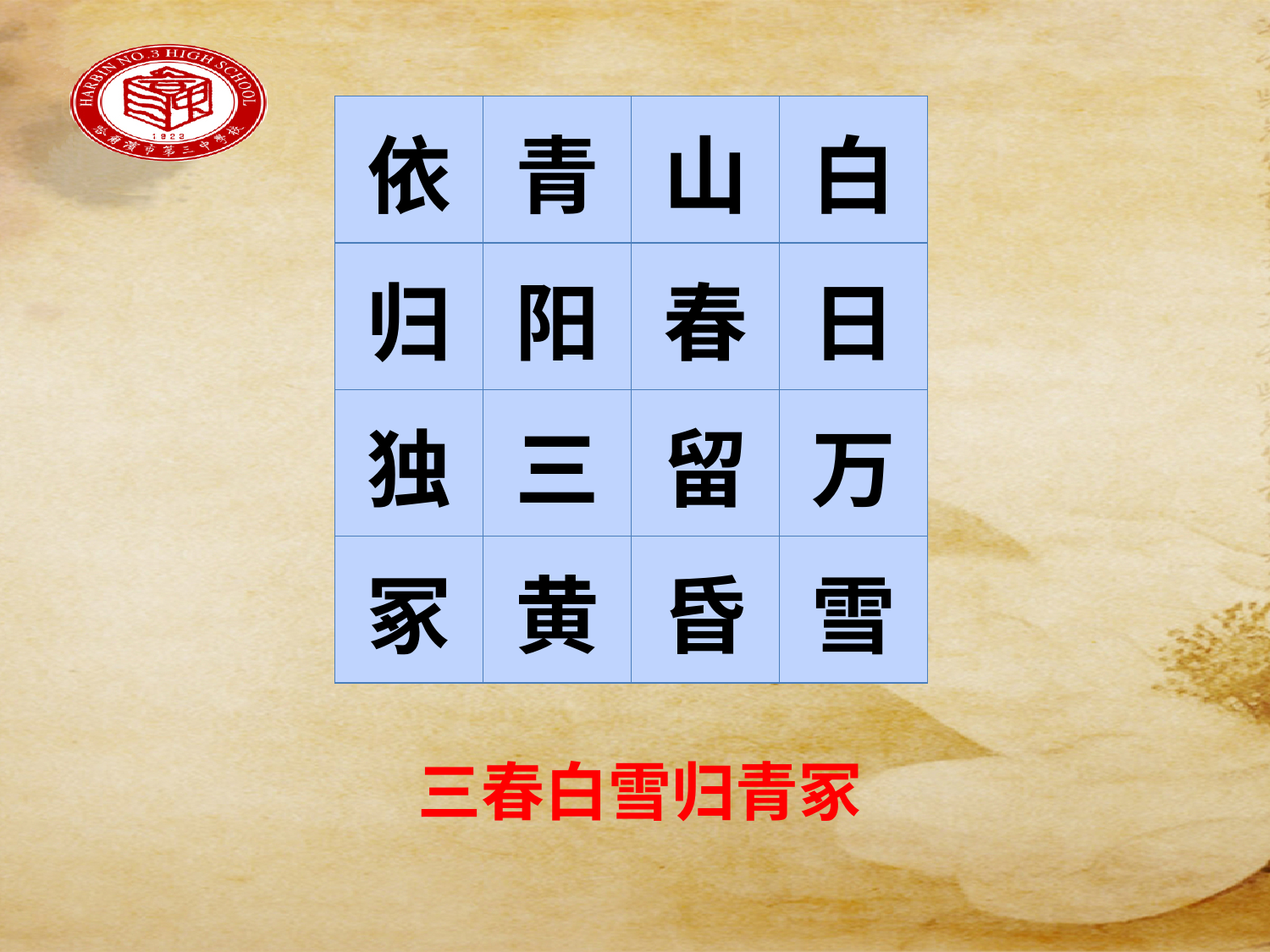

#
| 依 | 青 | 山 | 白 |
| --- | --- | --- | --- |
| 归 | 阳 | 春 | 日 |
| 独 | 三 | 留 | 万 |
| 冢 | 黄 | 昏 | 雪 |
三春白雪归青冢